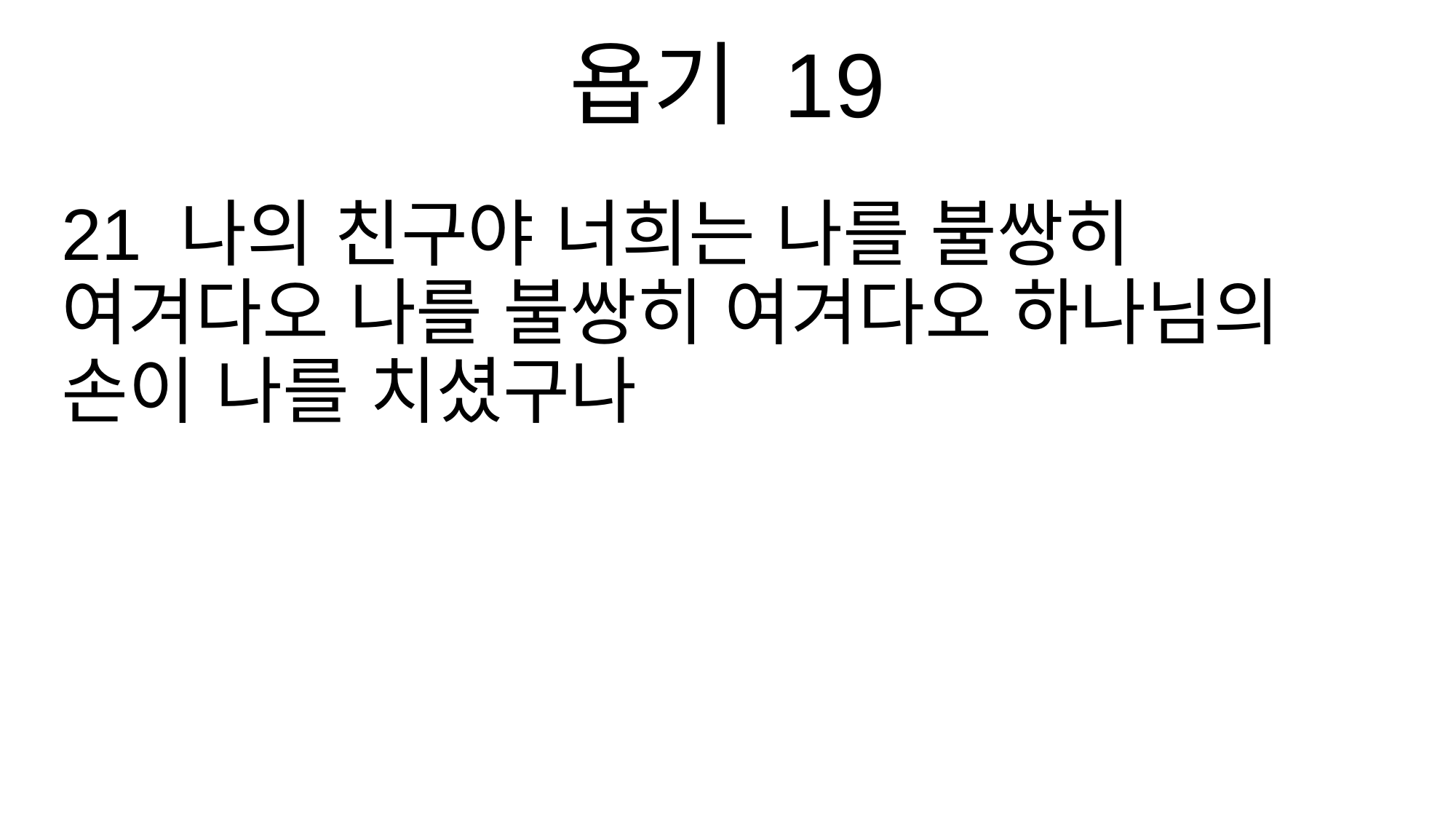

욥기 19
21 나의 친구야 너희는 나를 불쌍히 여겨다오 나를 불쌍히 여겨다오 하나님의 손이 나를 치셨구나